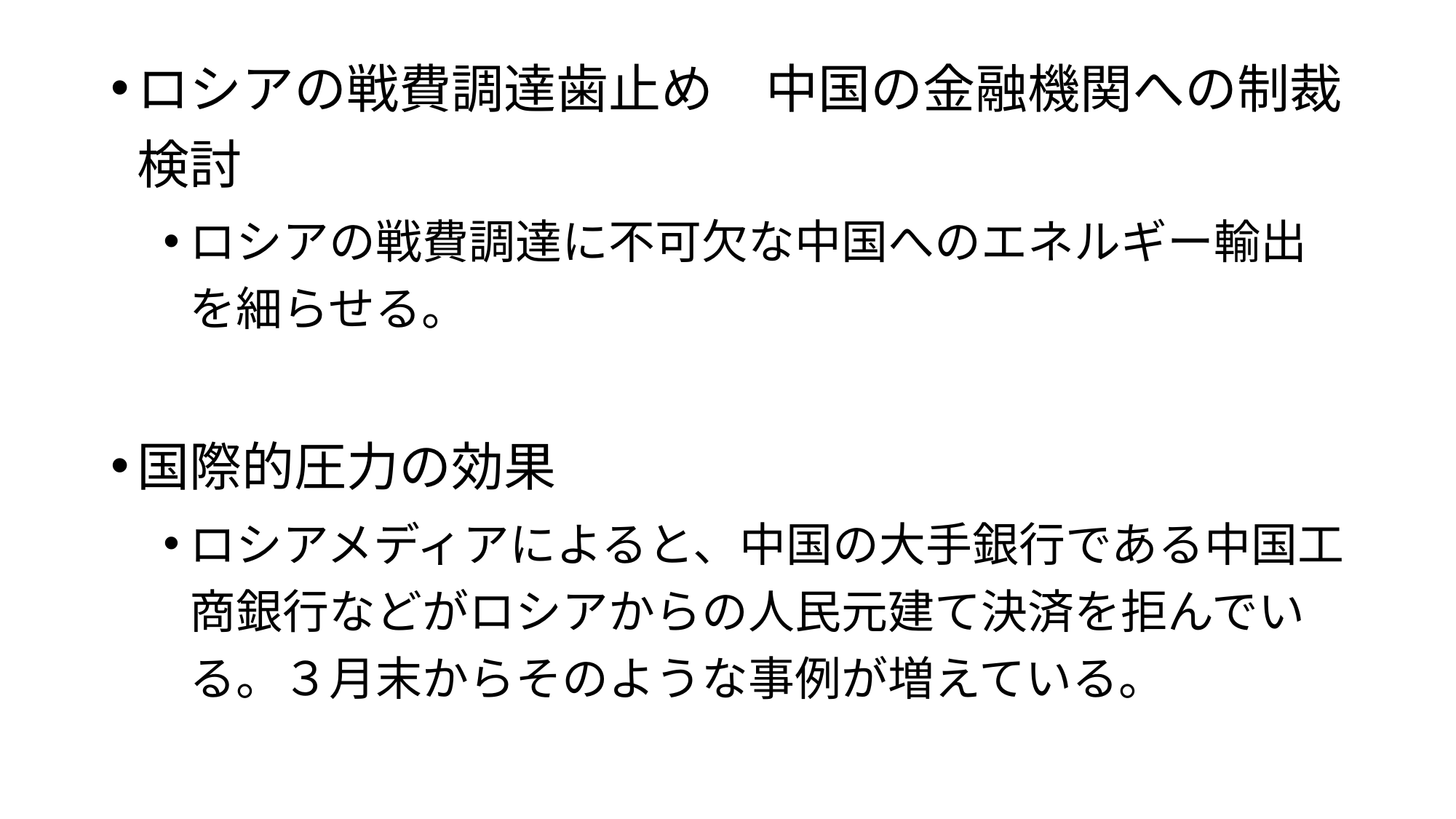

ロシアの戦費調達歯止め　中国の金融機関への制裁検討
ロシアの戦費調達に不可欠な中国へのエネルギー輸出を細らせる。

国際的圧力の効果
ロシアメディアによると、中国の大手銀行である中国工商銀行などがロシアからの人民元建て決済を拒んでいる。３月末からそのような事例が増えている。